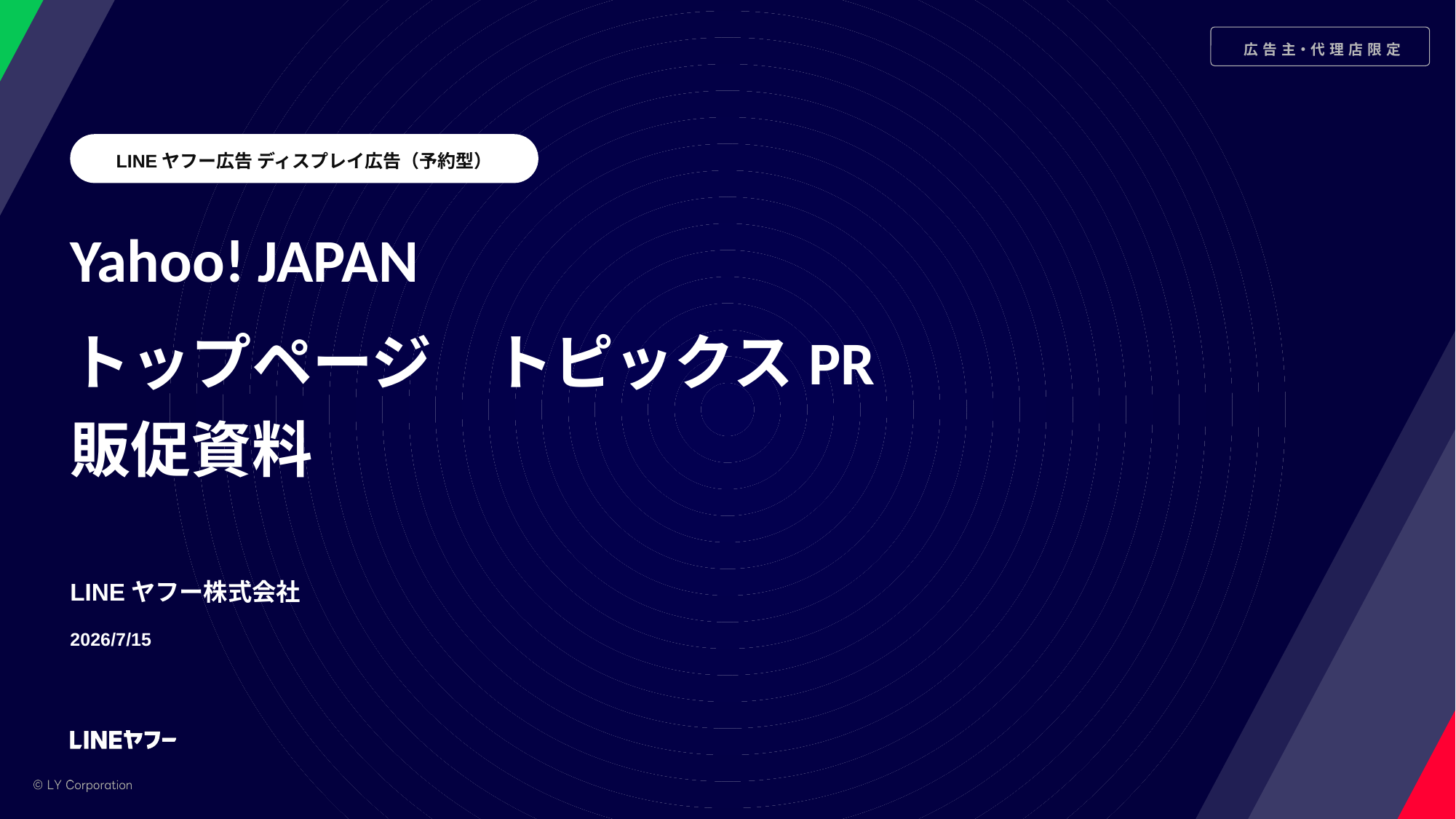

LINEヤフー広告 ディスプレイ広告（予約型）
Yahoo! JAPAN
トップページ　トピックスPR
販促資料
LINEヤフー株式会社
2026/7/15